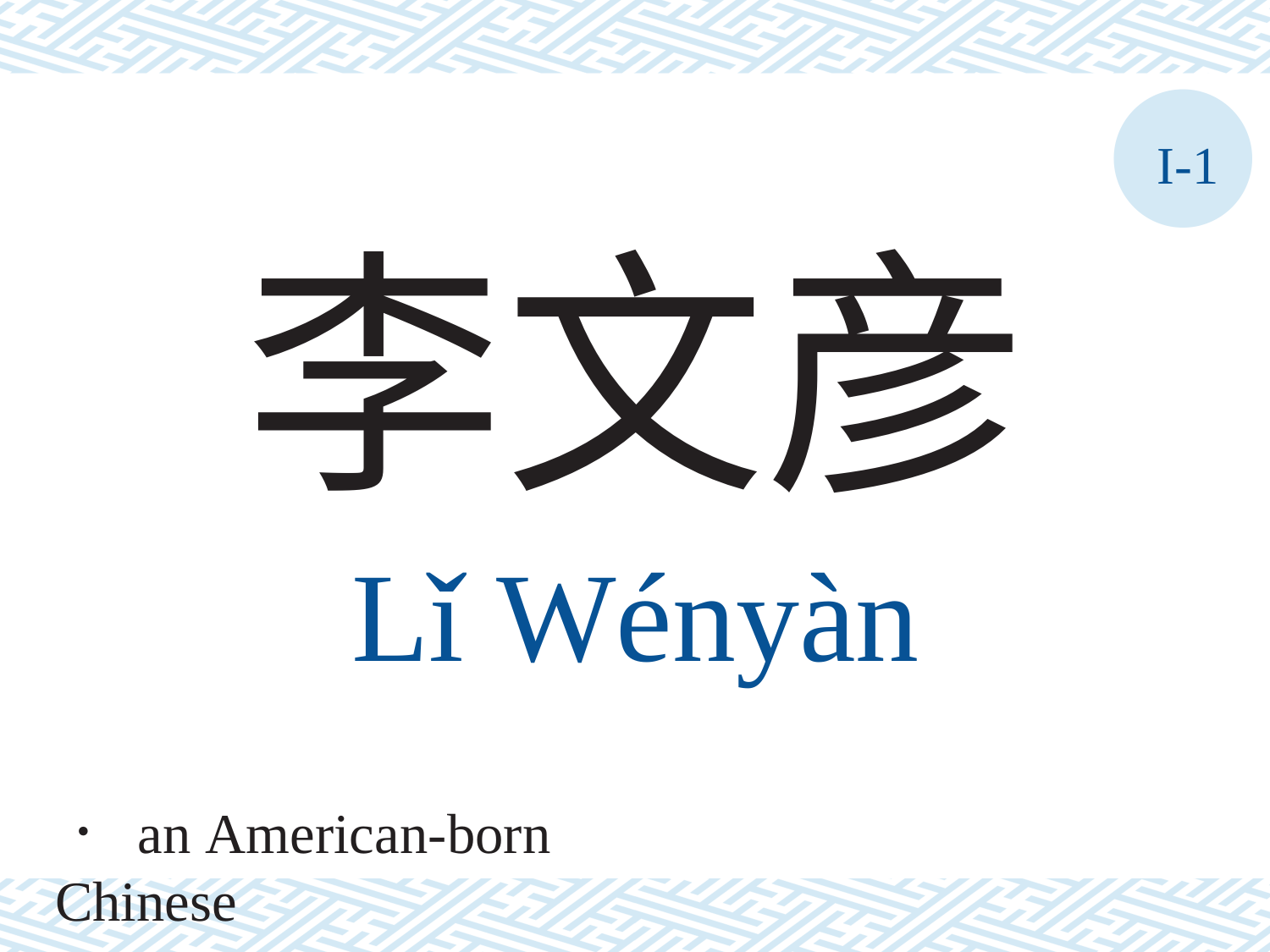

I-1
李文彦
Lǐ Wényàn
． an American-born Chinese